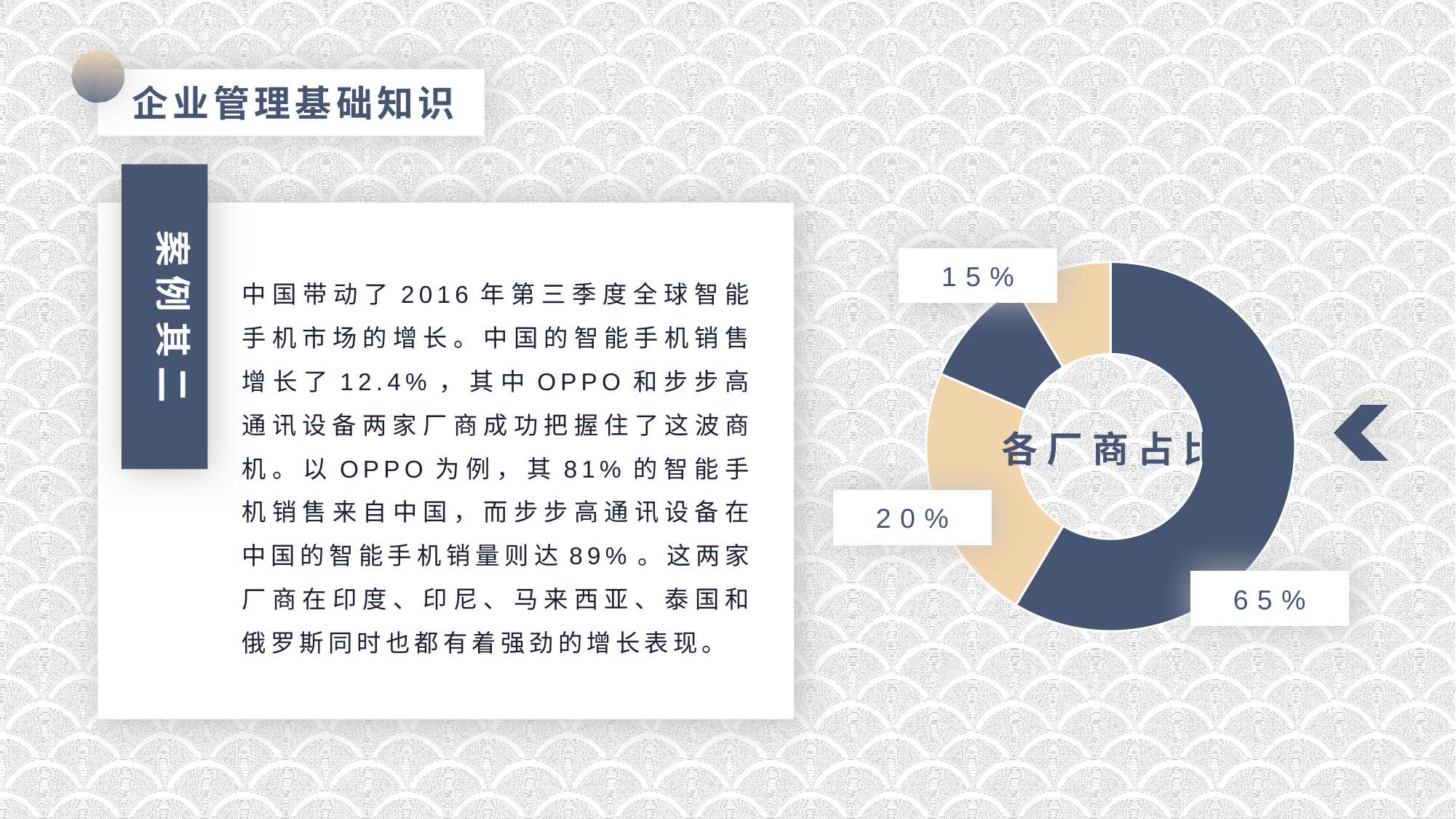

案例其二
15%

### Chart

| Category | 销售额 |
|---|---|
| 第一季度 | 8.2 |
| 第二季度 | 3.2 |
| 第三季度 | 1.4 |
| 第四季度 | 1.2 |
中国带动了2016年第三季度全球智能手机市场的增长。中国的智能手机销售增长了12.4%，其中OPPO和步步高通讯设备两家厂商成功把握住了这波商机。以OPPO为例，其81%的智能手机销售来自中国，而步步高通讯设备在中国的智能手机销量则达89%。这两家厂商在印度、印尼、马来西亚、泰国和俄罗斯同时也都有着强劲的增长表现。

各厂商占比
20%
65%